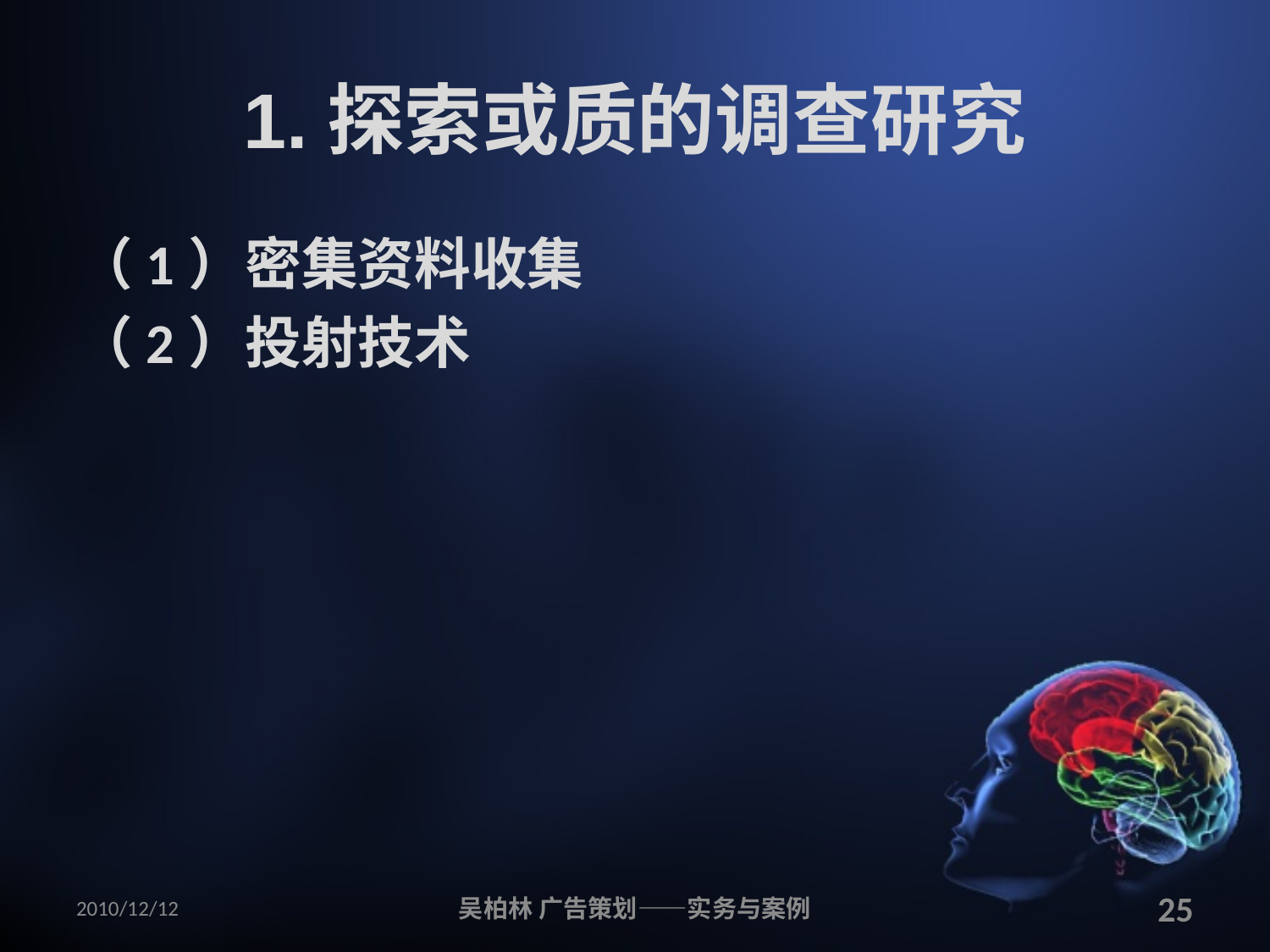

# 1.探索或质的调查研究
（1）密集资料收集
（2）投射技术
2010/12/12
吴柏林 广告策划——实务与案例
25